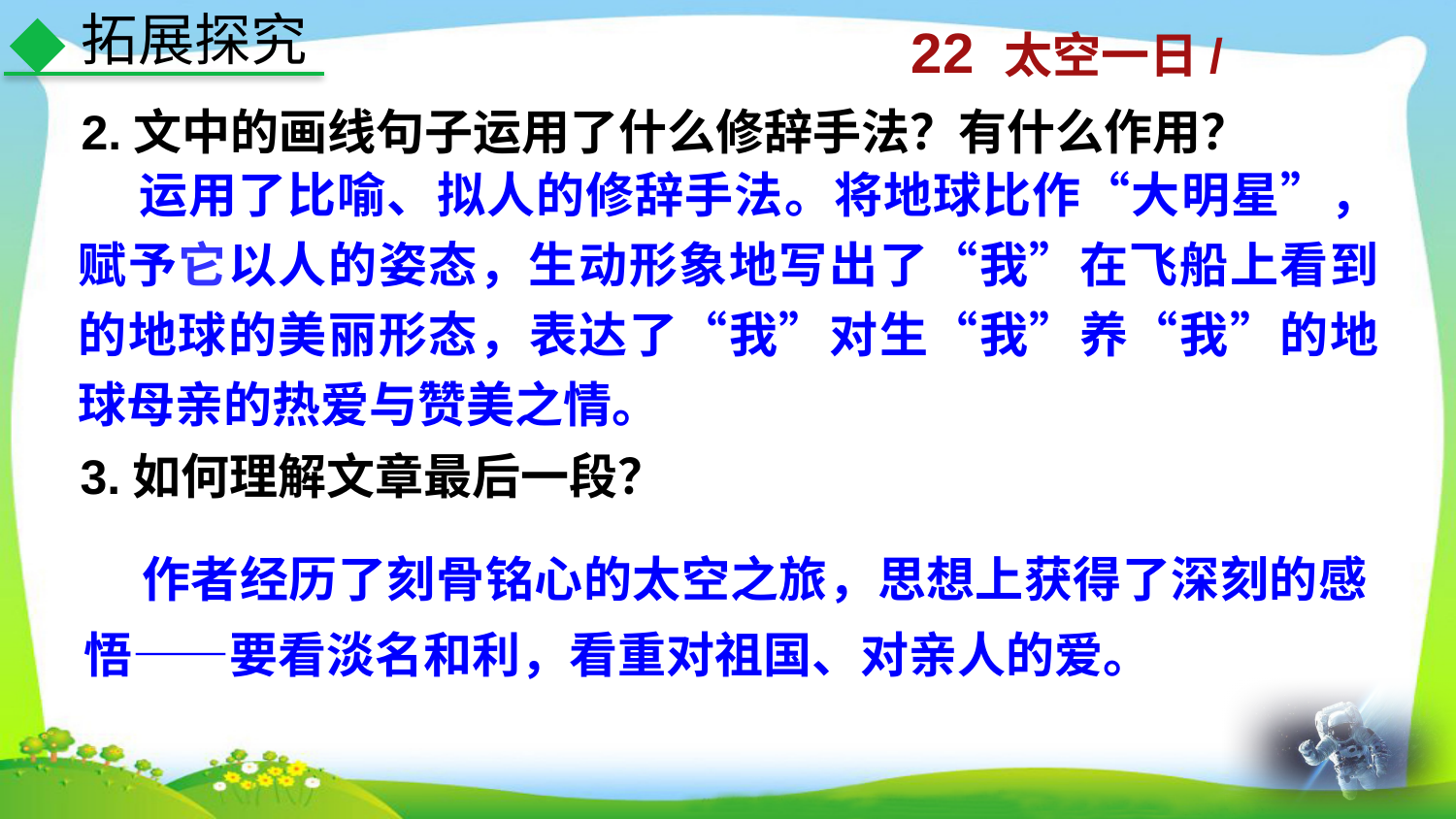

拓展探究

2.文中的画线句子运用了什么修辞手法？有什么作用？
    运用了比喻、拟人的修辞手法。将地球比作“大明星”，赋予它以人的姿态，生动形象地写出了“我”在飞船上看到的地球的美丽形态，表达了“我”对生“我”养“我”的地球母亲的热爱与赞美之情。
3.如何理解文章最后一段？
    作者经历了刻骨铭心的太空之旅，思想上获得了深刻的感悟——要看淡名和利，看重对祖国、对亲人的爱。